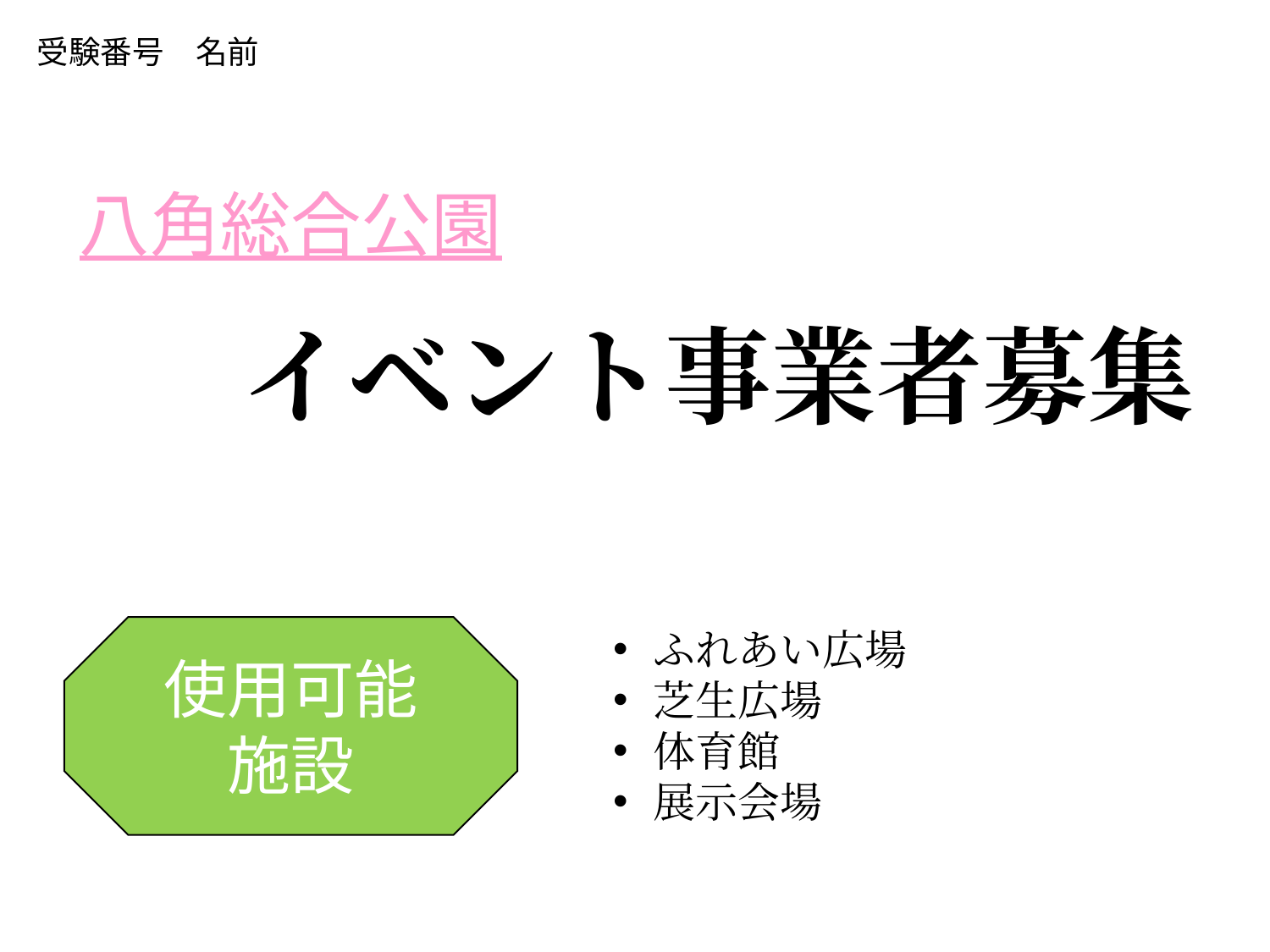

受験番号　名前
八角総合公園
イベント事業者募集
使用可能
施設
ふれあい広場
芝生広場
体育館
展示会場